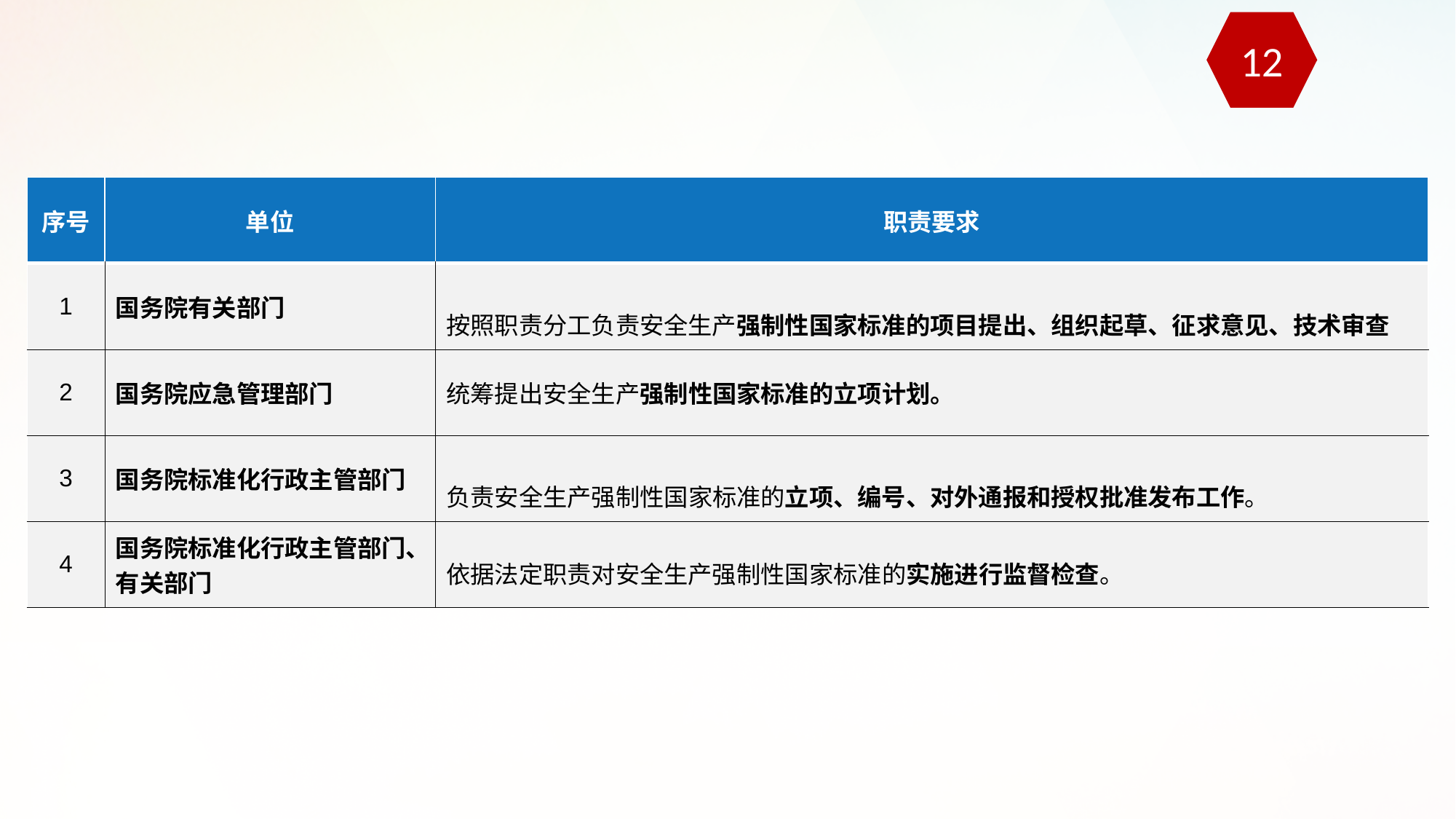

12
| 序号 | 单位 | 职责要求 |
| --- | --- | --- |
| 1 | 国务院有关部门 | 按照职责分工负责安全生产强制性国家标准的项目提出、组织起草、征求意见、技术审查 |
| 2 | 国务院应急管理部门 | 统筹提出安全生产强制性国家标准的立项计划。 |
| 3 | 国务院标准化行政主管部门 | 负责安全生产强制性国家标准的立项、编号、对外通报和授权批准发布工作。 |
| 4 | 国务院标准化行政主管部门、有关部门 | 依据法定职责对安全生产强制性国家标准的实施进行监督检查。 |